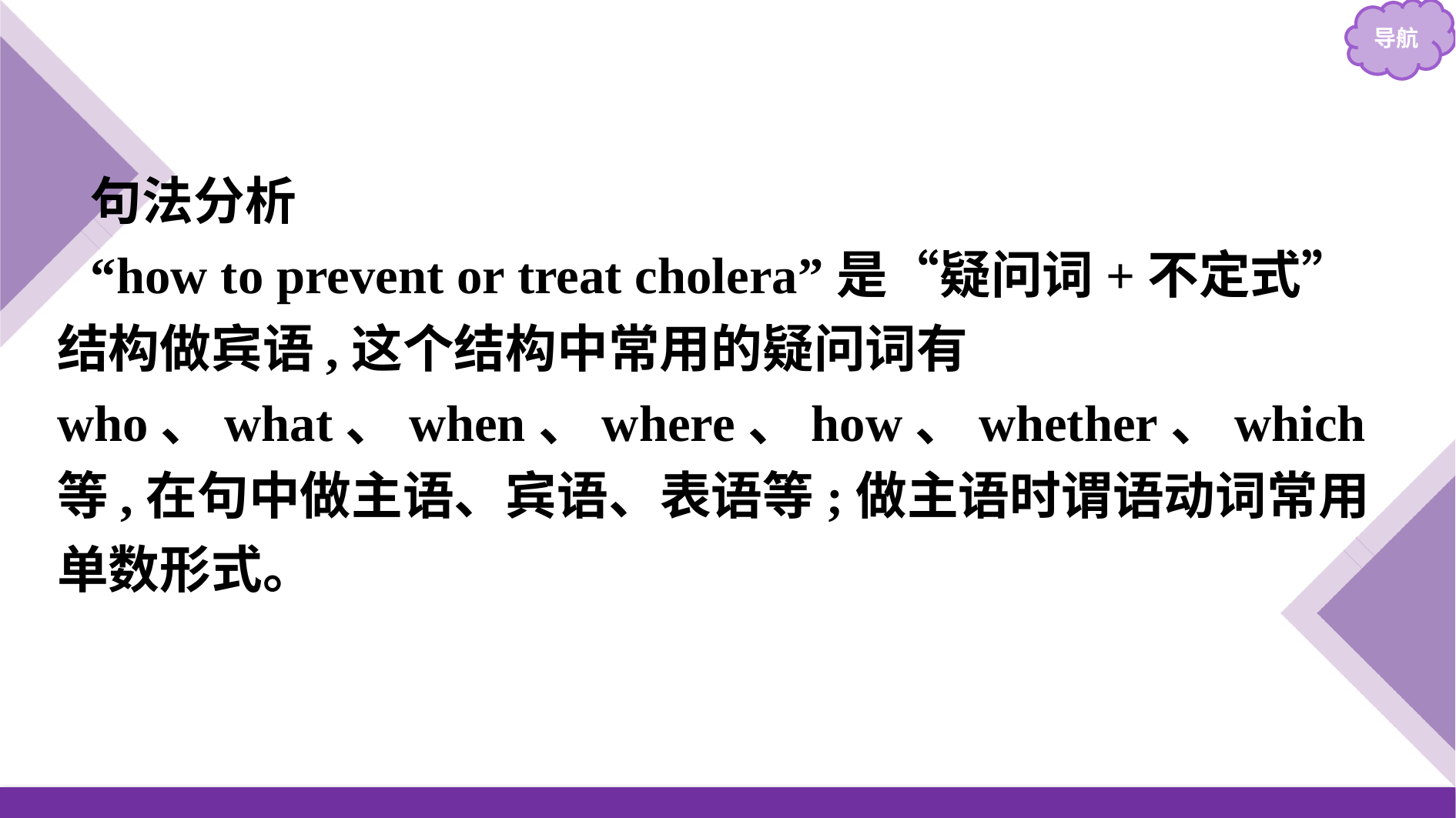

句法分析
“how to prevent or treat cholera”是“疑问词+不定式”结构做宾语,这个结构中常用的疑问词有who、what、when、where、how、whether、which等,在句中做主语、宾语、表语等;做主语时谓语动词常用单数形式。